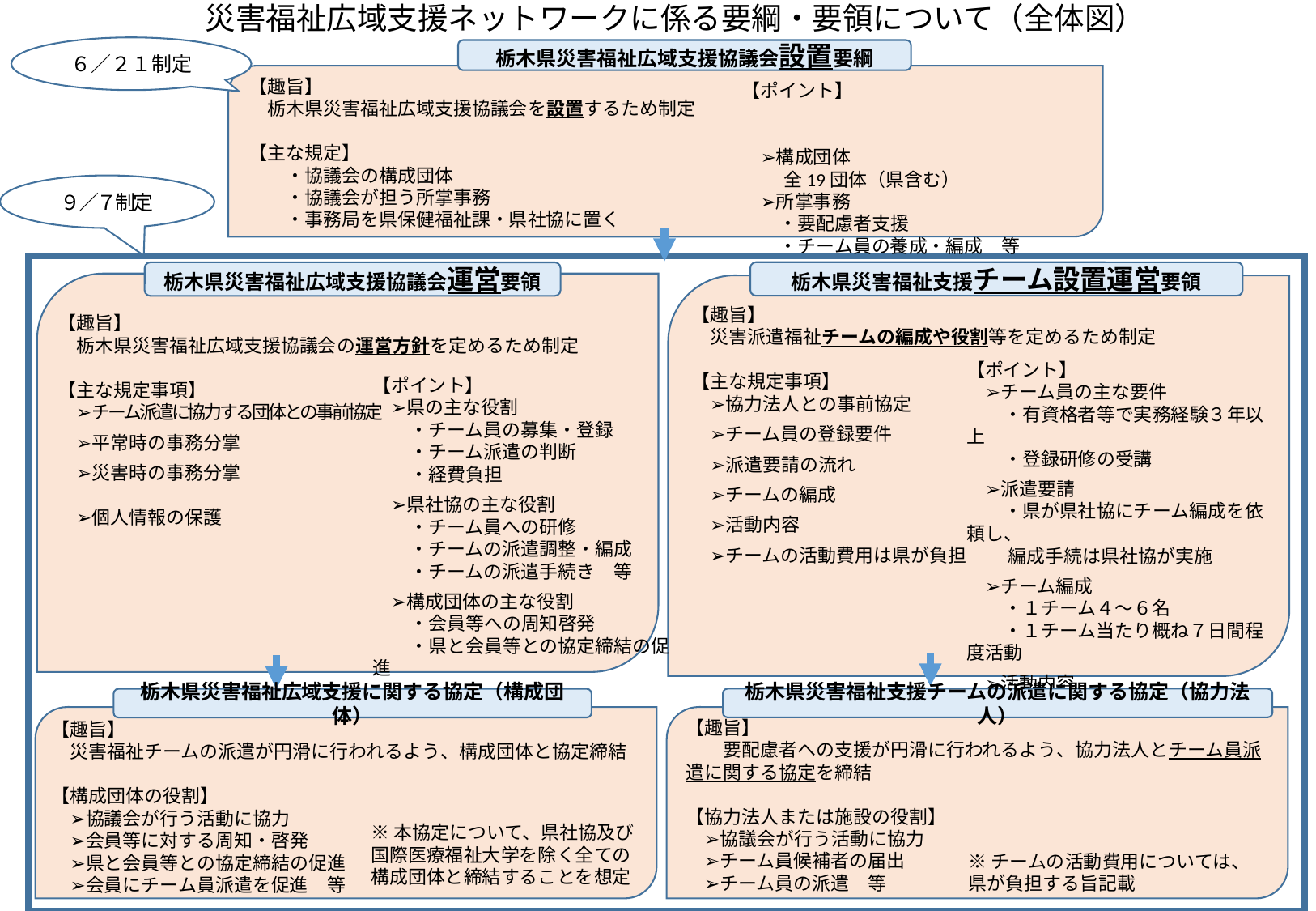

災害福祉広域支援ネットワークに係る要綱・要領について（全体図）
６／２１制定
栃木県災害福祉広域支援協議会設置要綱
【趣旨】
　栃木県災害福祉広域支援協議会を設置するため制定

【主な規定】
　　・協議会の構成団体
　　・協議会が担う所掌事務
　　・事務局を県保健福祉課・県社協に置く
【ポイント】
　➢構成団体
　　 全19団体（県含む）
　➢所掌事務
　　・要配慮者支援
　　・チーム員の養成・編成　等

９／７制定

栃木県災害福祉支援チーム設置運営要領
栃木県災害福祉広域支援協議会運営要領

【趣旨】
　災害派遣福祉チームの編成や役割等を定めるため制定

【主な規定事項】
　➢協力法人との事前協定

　➢チーム員の登録要件

　➢派遣要請の流れ

　➢チームの編成

　➢活動内容

　➢チームの活動費用は県が負担
【趣旨】
　栃木県災害福祉広域支援協議会の運営方針を定めるため制定

【主な規定事項】
　➢チーム派遣に協力する団体との事前協定

　➢平常時の事務分掌

　➢災害時の事務分掌

　➢個人情報の保護

【ポイント】
　➢チーム員の主な要件
　　・有資格者等で実務経験３年以上
　　・登録研修の受講

　➢派遣要請
　　・県が県社協にチーム編成を依頼し、
　　 編成手続は県社協が実施

　➢チーム編成
　　・１チーム４～６名
　　・１チーム当たり概ね７日間程度活動

　➢活動内容
　　・ニーズ把握、スクリーニング
　　・相談対応、応急的支援、環境整備
【ポイント】
　➢県の主な役割
　　・チーム員の募集・登録
　　・チーム派遣の判断
　　・経費負担

　➢県社協の主な役割
　　・チーム員への研修
　　・チームの派遣調整・編成
　　・チームの派遣手続き　等

　➢構成団体の主な役割
　　・会員等への周知啓発
　　・県と会員等との協定締結の促進
栃木県災害福祉支援チームの派遣に関する協定（協力法人）
栃木県災害福祉広域支援に関する協定（構成団体）
【趣旨】
　　要配慮者への支援が円滑に行われるよう、協力法人とチーム員派遣に関する協定を締結

【協力法人または施設の役割】
　➢協議会が行う活動に協力
　➢チーム員候補者の届出
　➢チーム員の派遣　等
【趣旨】
　災害福祉チームの派遣が円滑に行われるよう、構成団体と協定締結

【構成団体の役割】
　➢協議会が行う活動に協力
　➢会員等に対する周知・啓発
　➢県と会員等との協定締結の促進
　➢会員にチーム員派遣を促進　等

※本協定について、県社協及び国際医療福祉大学を除く全ての構成団体と締結することを想定
※チームの活動費用については、県が負担する旨記載